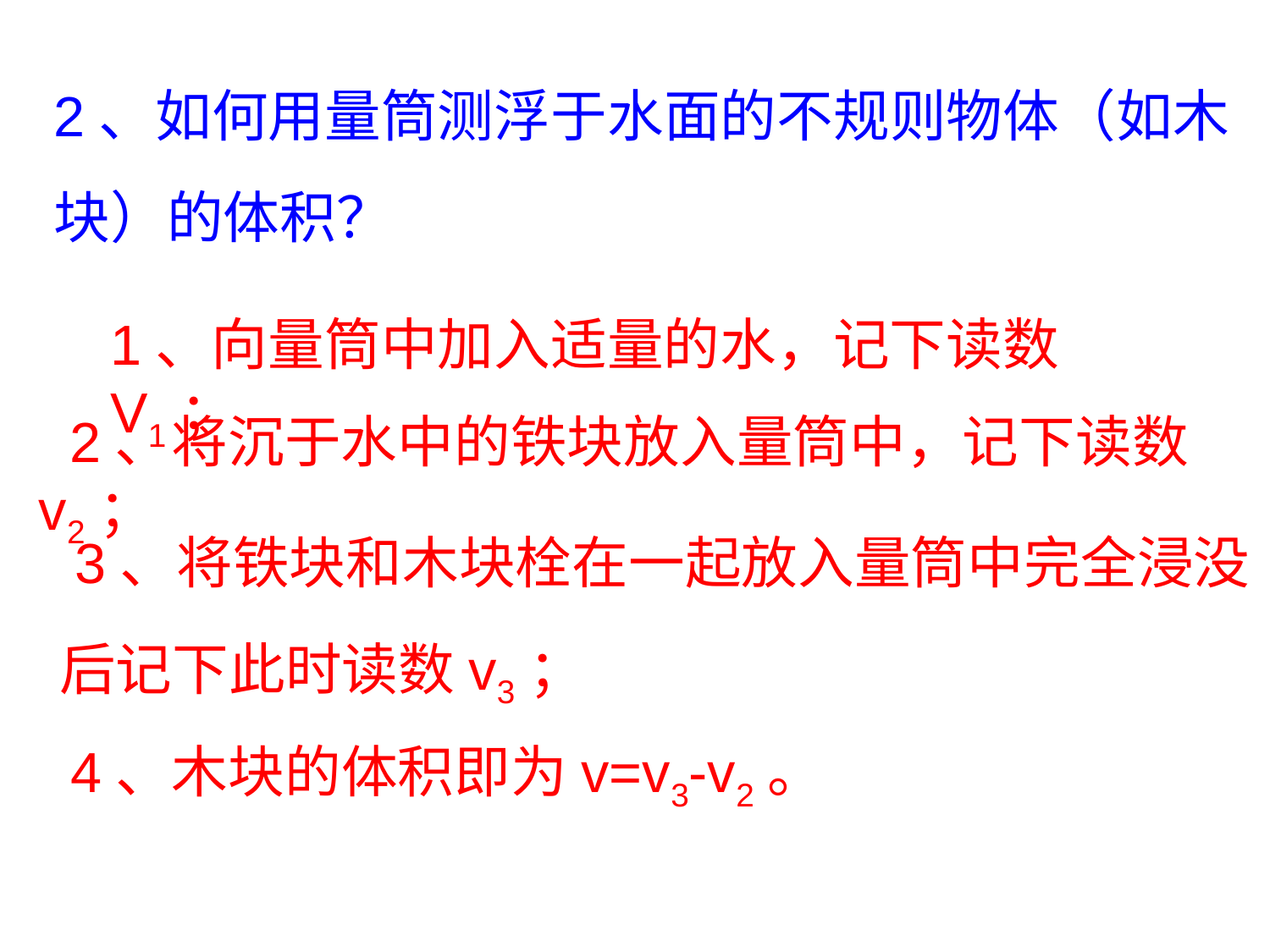

2、如何用量筒测浮于水面的不规则物体（如木块）的体积？
1、向量筒中加入适量的水，记下读数V1；
  2、将沉于水中的铁块放入量筒中，记下读数v2；
 3、将铁块和木块栓在一起放入量筒中完全浸没后记下此时读数v3；
  4、木块的体积即为v=v3-v2。